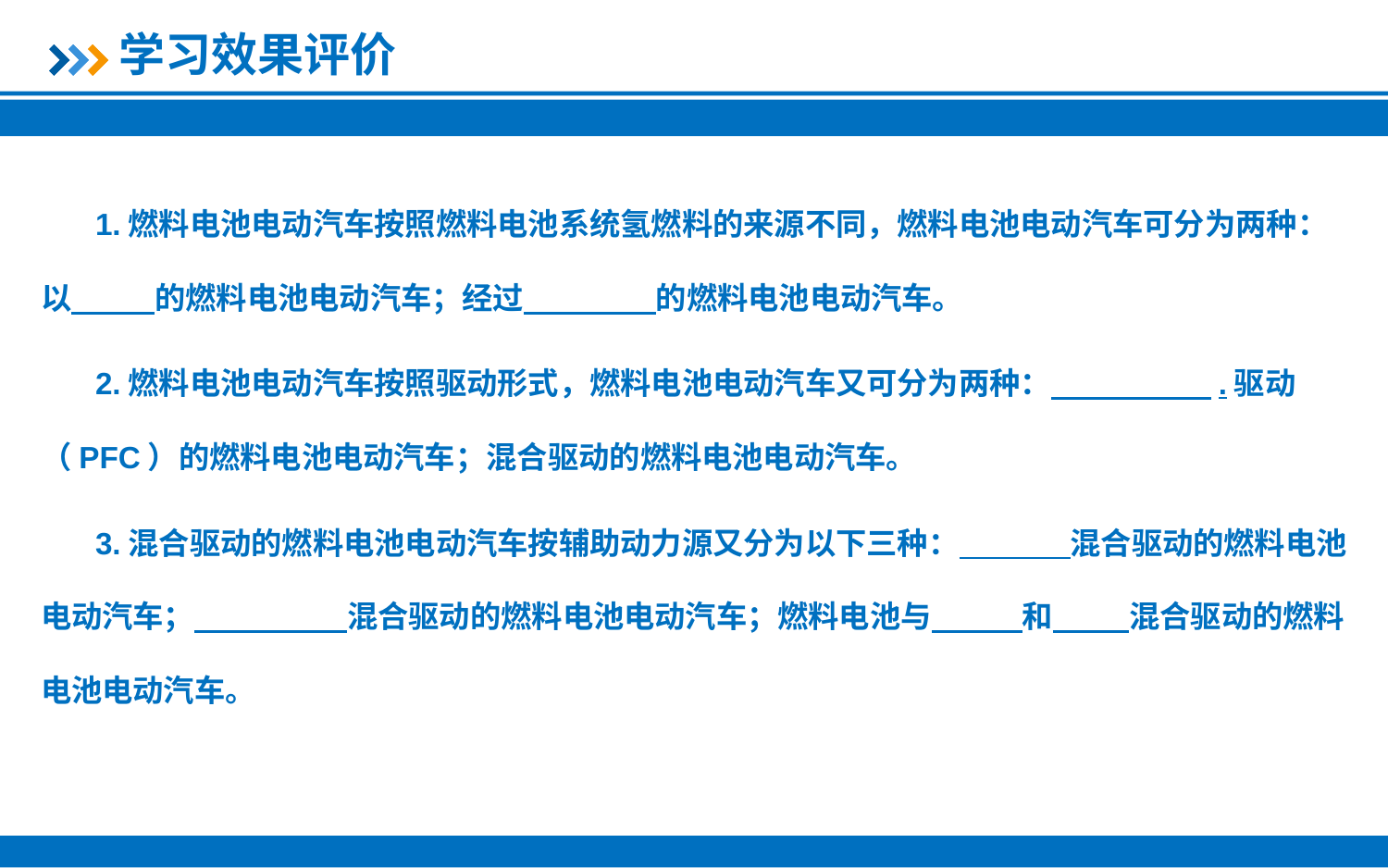

学习效果评价
1.燃料电池电动汽车按照燃料电池系统氢燃料的来源不同，燃料电池电动汽车可分为两种：以            的燃料电池电动汽车；经过                   的燃料电池电动汽车。
2.燃料电池电动汽车按照驱动形式，燃料电池电动汽车又可分为两种：                       .驱动（PFC）的燃料电池电动汽车；混合驱动的燃料电池电动汽车。
3.混合驱动的燃料电池电动汽车按辅助动力源又分为以下三种：                混合驱动的燃料电池电动汽车；                      混合驱动的燃料电池电动汽车；燃料电池与             和           混合驱动的燃料电池电动汽车。